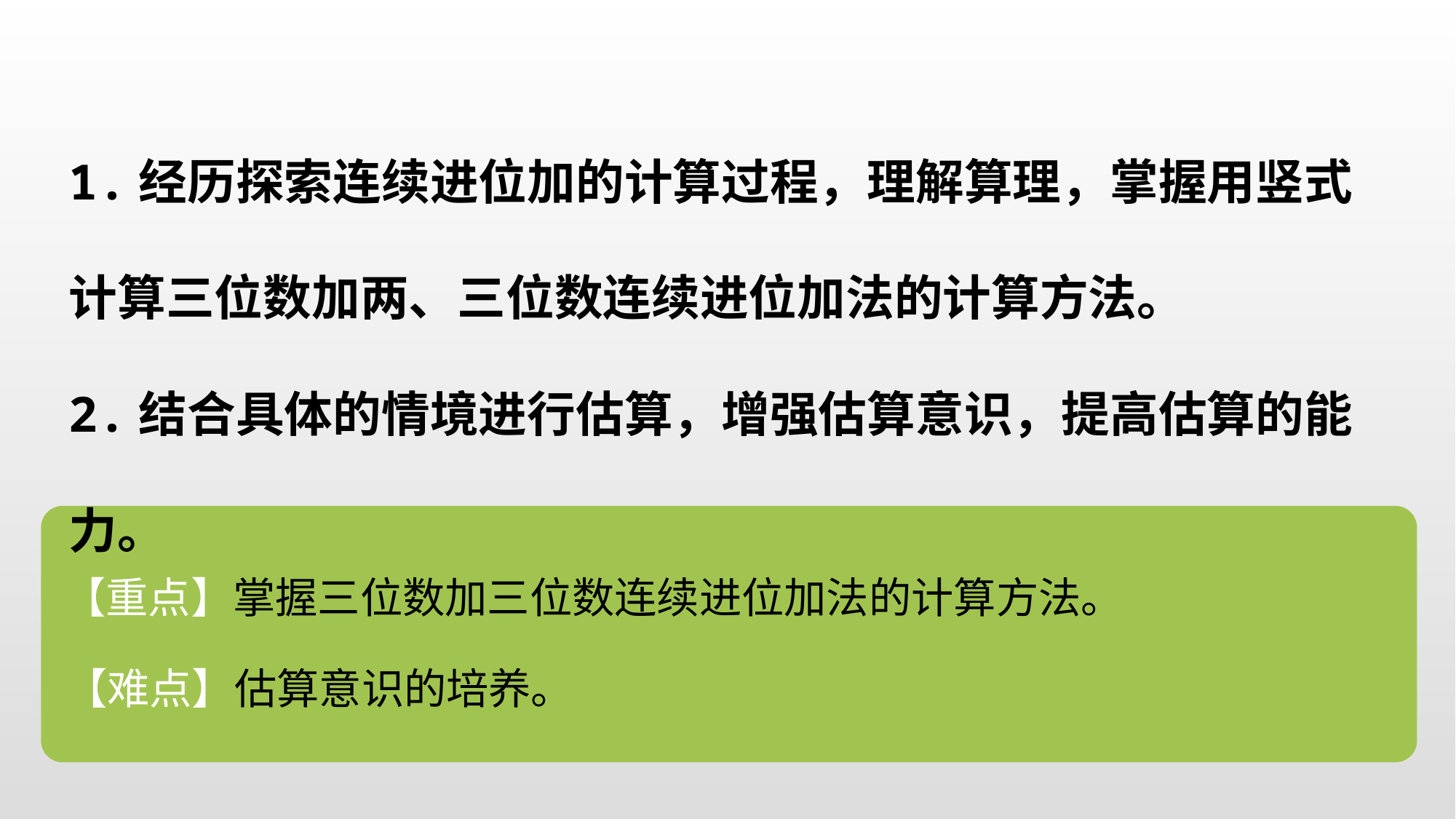

1.经历探索连续进位加的计算过程，理解算理，掌握用竖式计算三位数加两、三位数连续进位加法的计算方法。
2.结合具体的情境进行估算，增强估算意识，提高估算的能力。

【重点】掌握三位数加三位数连续进位加法的计算方法。
【难点】估算意识的培养。